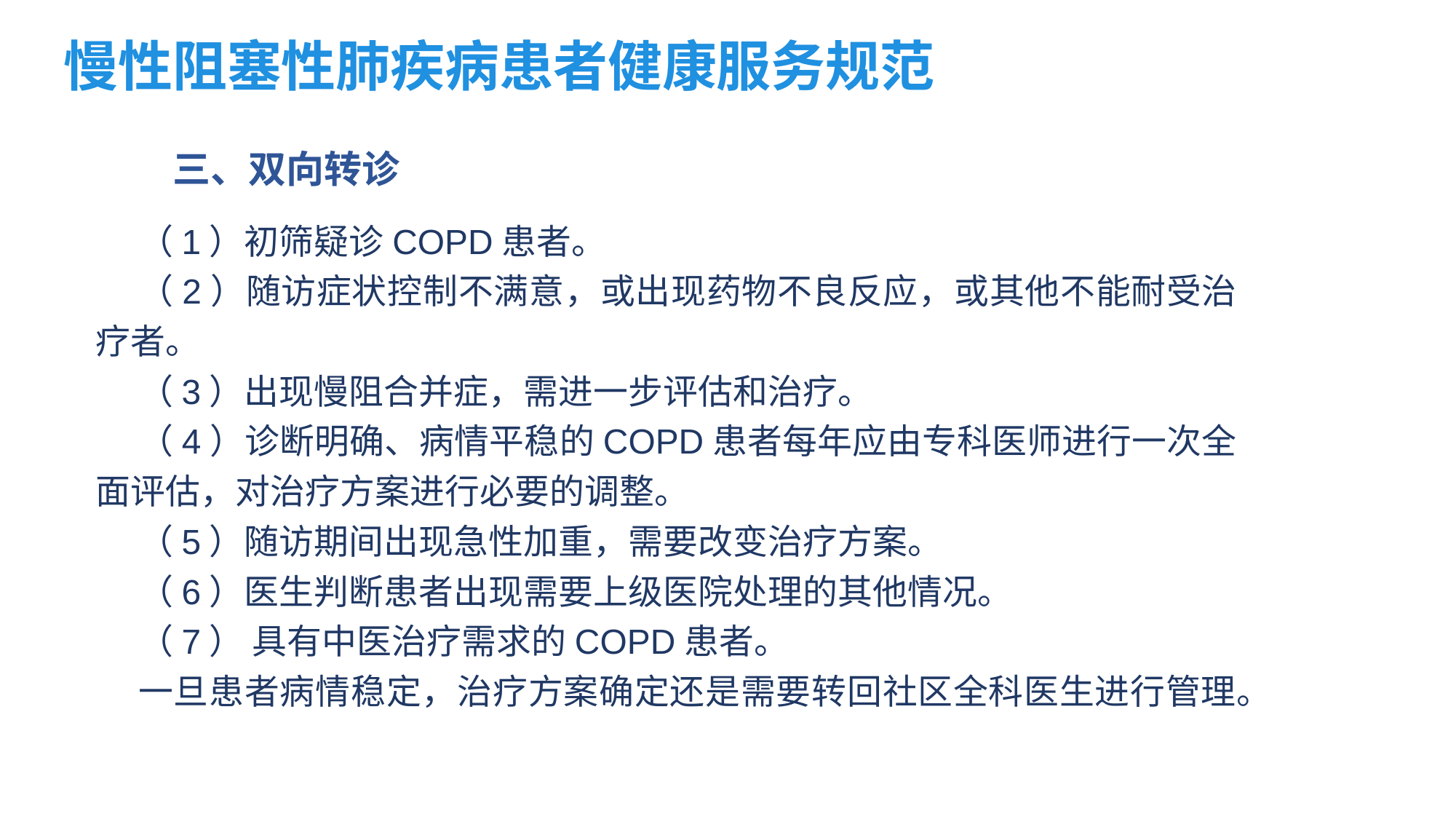

慢性阻塞性肺疾病患者健康服务规范
三、双向转诊
（1）初筛疑诊COPD患者。
（2）随访症状控制不满意，或出现药物不良反应，或其他不能耐受治疗者。
（3）出现慢阻合并症，需进一步评估和治疗。
（4）诊断明确、病情平稳的COPD患者每年应由专科医师进行一次全面评估，对治疗方案进行必要的调整。
（5）随访期间出现急性加重，需要改变治疗方案。
（6）医生判断患者出现需要上级医院处理的其他情况。
（7） 具有中医治疗需求的COPD患者。
一旦患者病情稳定，治疗方案确定还是需要转回社区全科医生进行管理。